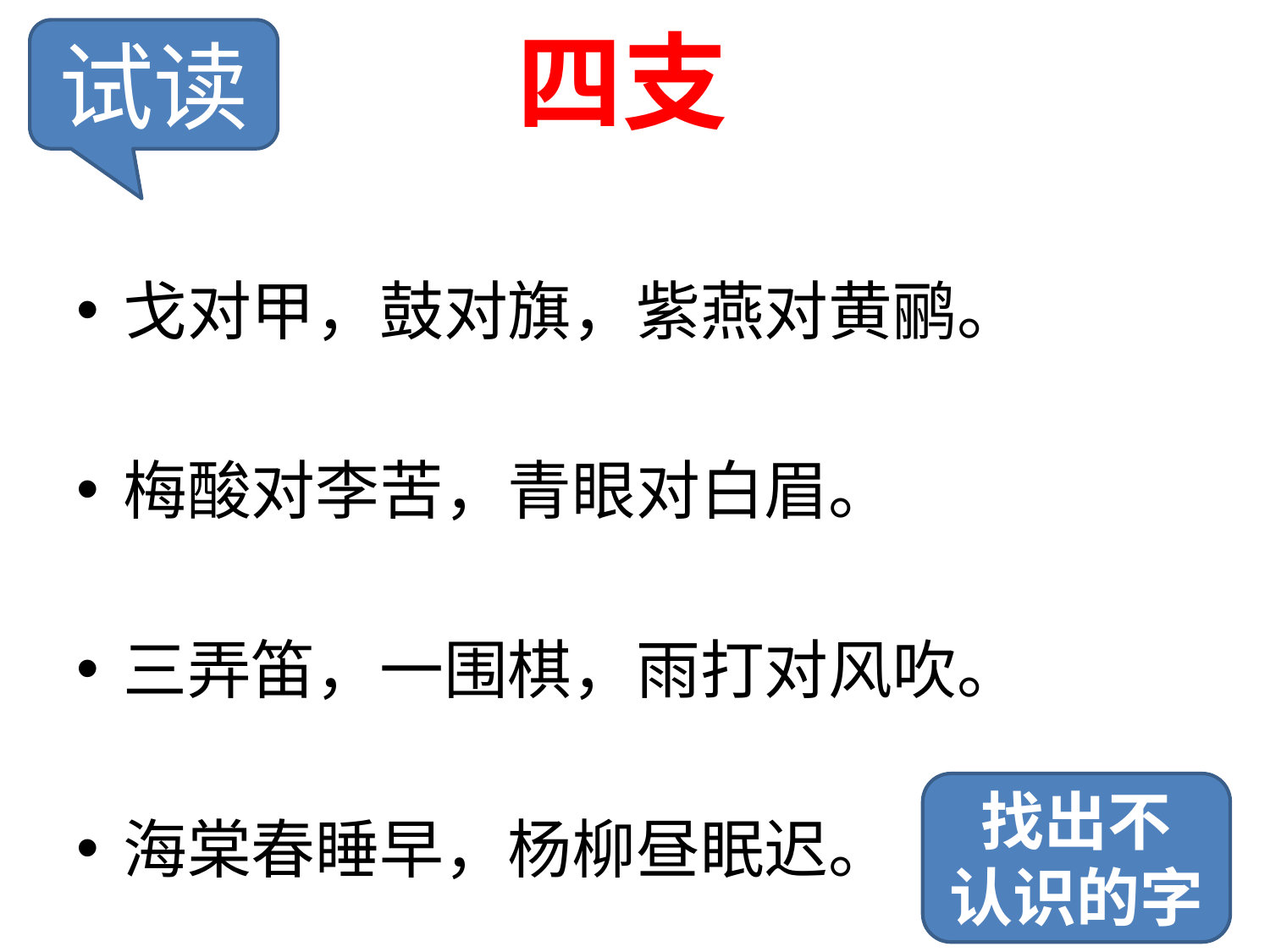

# 四支
试读
戈对甲，鼓对旗，紫燕对黄鹂。

梅酸对李苦，青眼对白眉。

三弄笛，一围棋，雨打对风吹。

海棠春睡早，杨柳昼眠迟。
找出不
认识的字